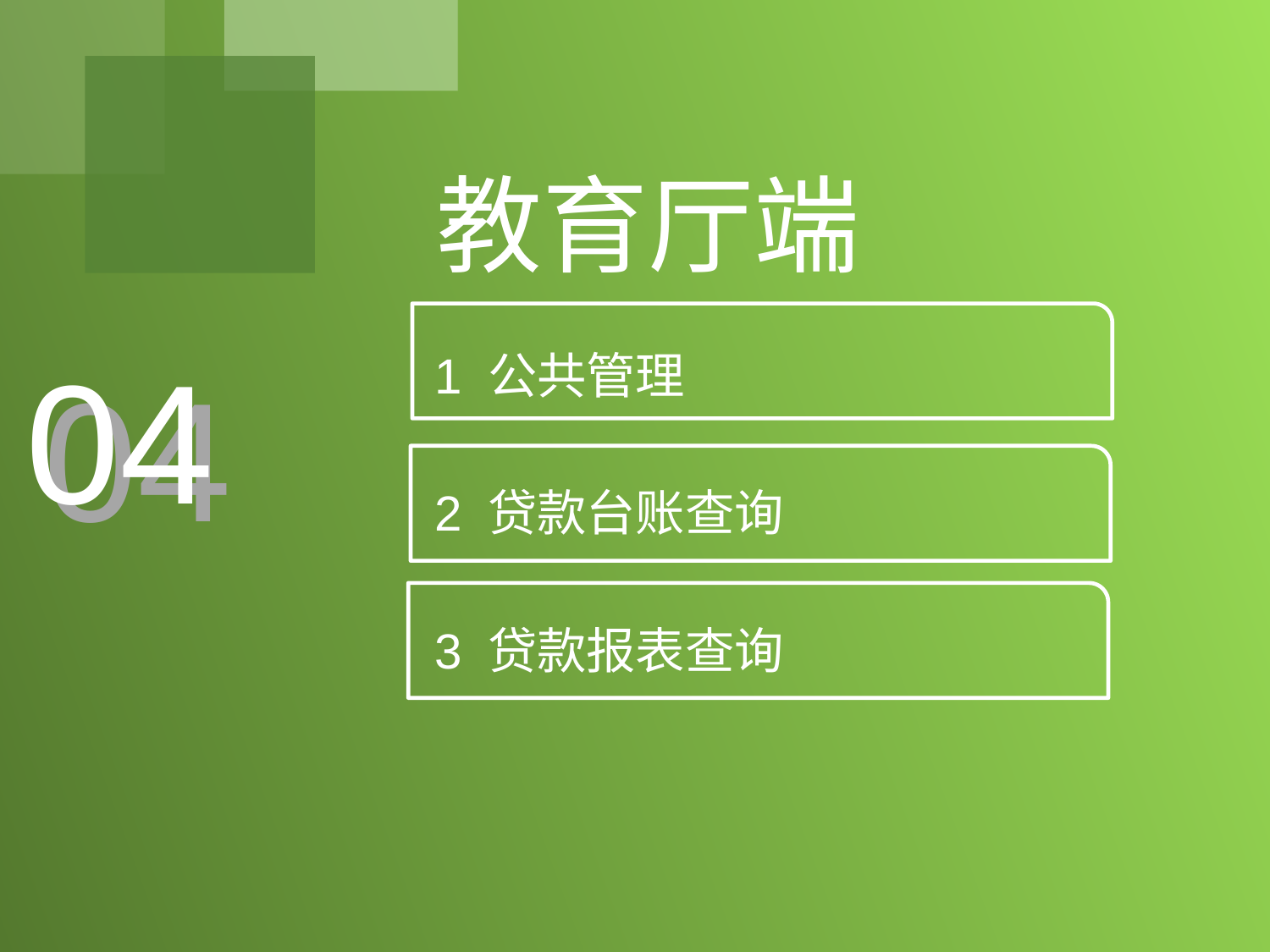

教育厅端

04
1 公共管理

2 贷款台账查询

3 贷款报表查询

04